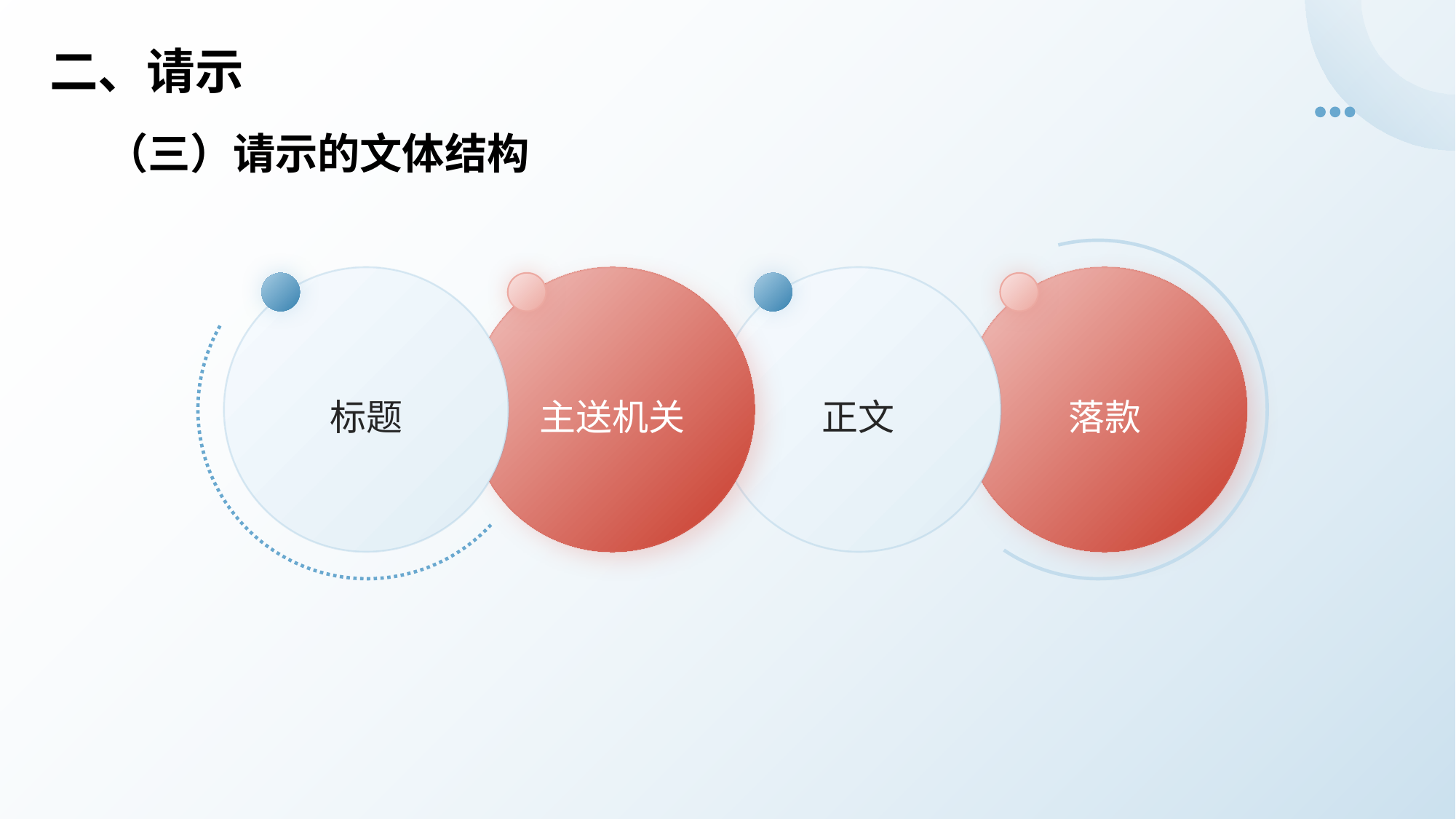

# 二、请示
（三）请示的文体结构

标题
主送机关
正文
落款